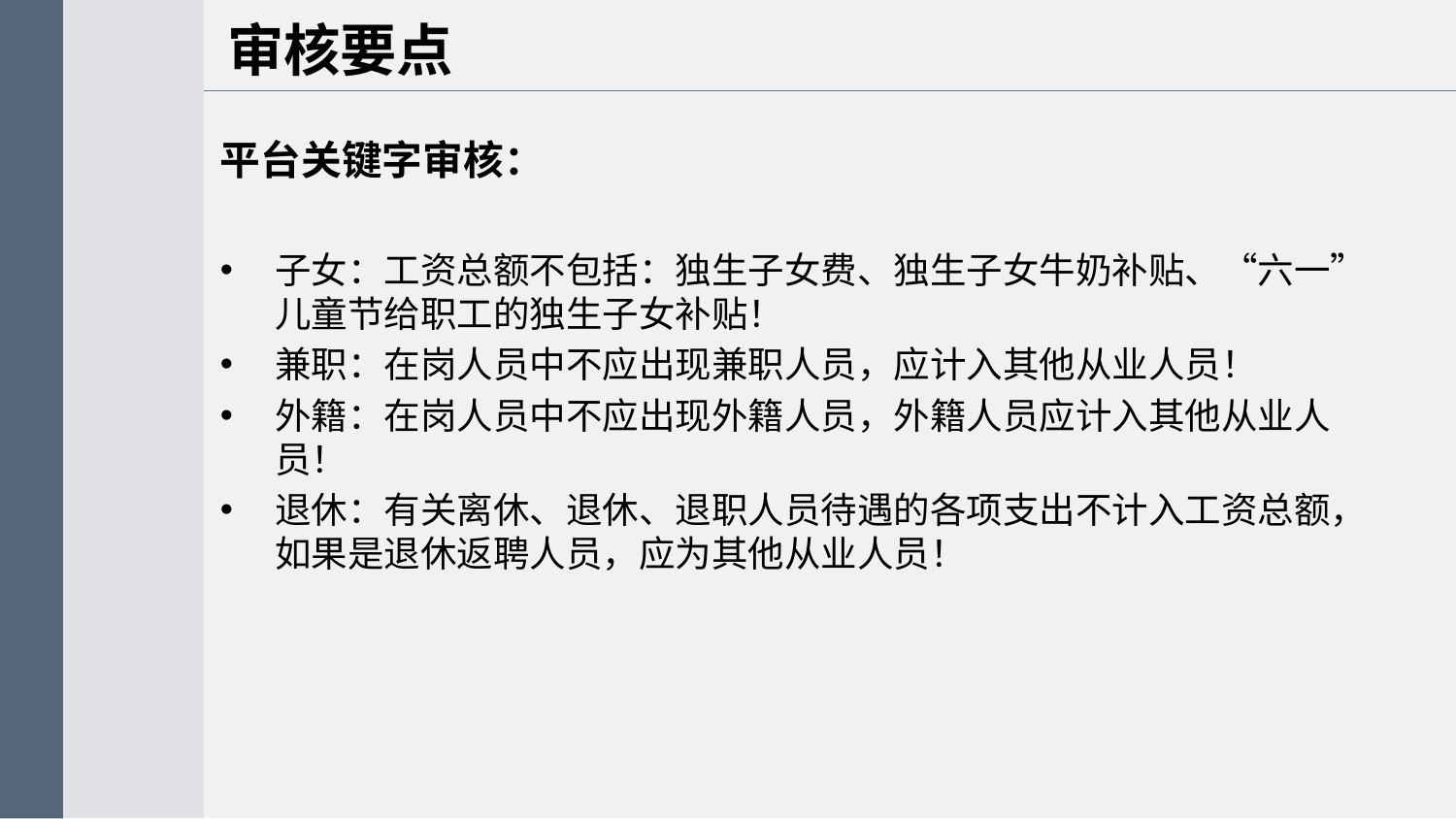

审核要点
平台关键字审核：

子女：工资总额不包括：独生子女费、独生子女牛奶补贴、“六一”儿童节给职工的独生子女补贴！
兼职：在岗人员中不应出现兼职人员，应计入其他从业人员！
外籍：在岗人员中不应出现外籍人员，外籍人员应计入其他从业人员！
退休：有关离休、退休、退职人员待遇的各项支出不计入工资总额，如果是退休返聘人员，应为其他从业人员！